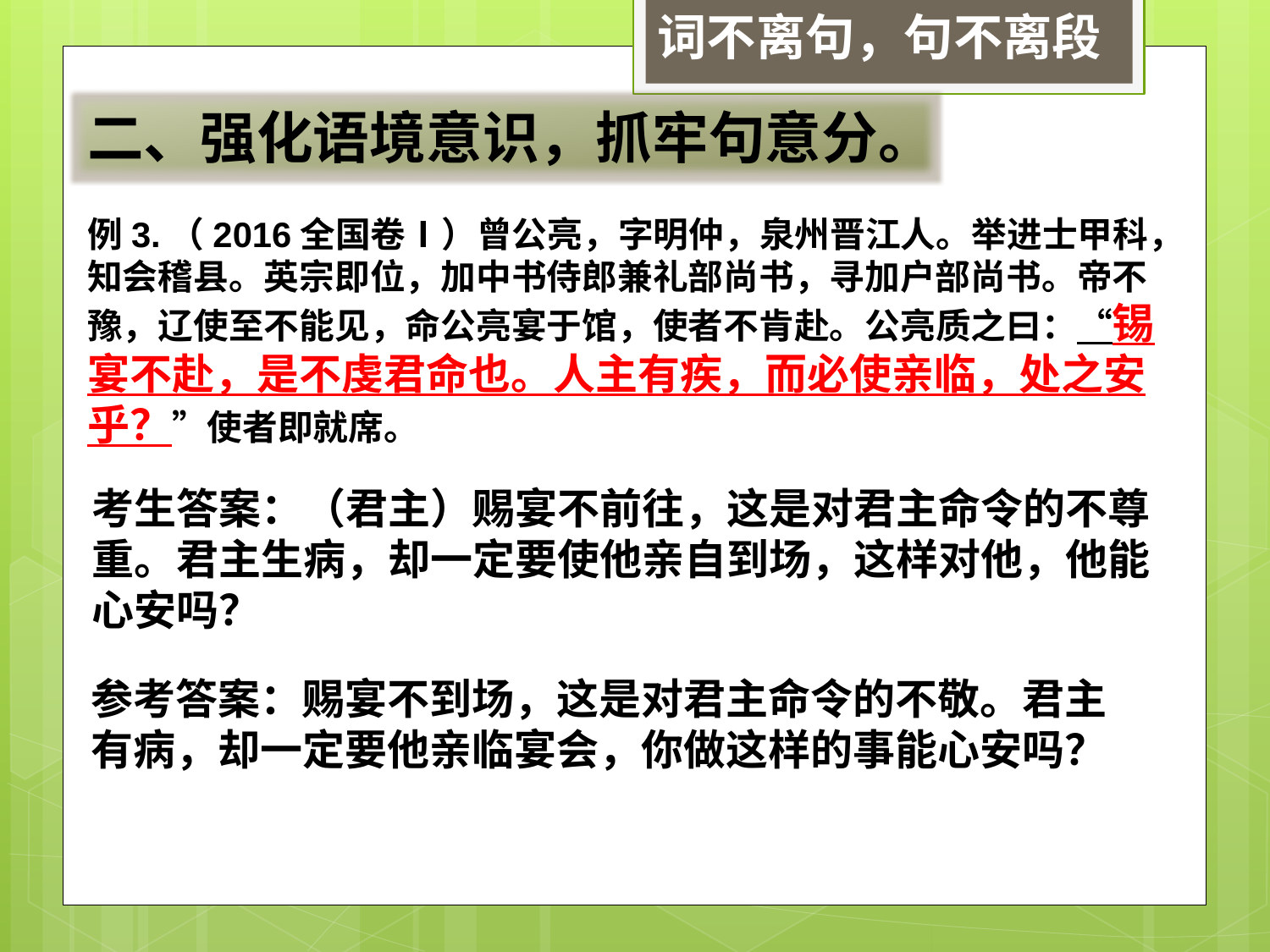

词不离句，句不离段
二、强化语境意识，抓牢句意分。
例3.（2016全国卷Ⅰ）曾公亮，字明仲，泉州晋江人。举进士甲科，知会稽县。英宗即位，加中书侍郎兼礼部尚书，寻加户部尚书。帝不豫，辽使至不能见，命公亮宴于馆，使者不肯赴。公亮质之曰：“锡宴不赴，是不虔君命也。人主有疾，而必使亲临，处之安乎？”使者即就席。
考生答案：（君主）赐宴不前往，这是对君主命令的不尊重。君主生病，却一定要使他亲自到场，这样对他，他能心安吗？

参考答案：赐宴不到场，这是对君主命令的不敬。君主有病，却一定要他亲临宴会，你做这样的事能心安吗？